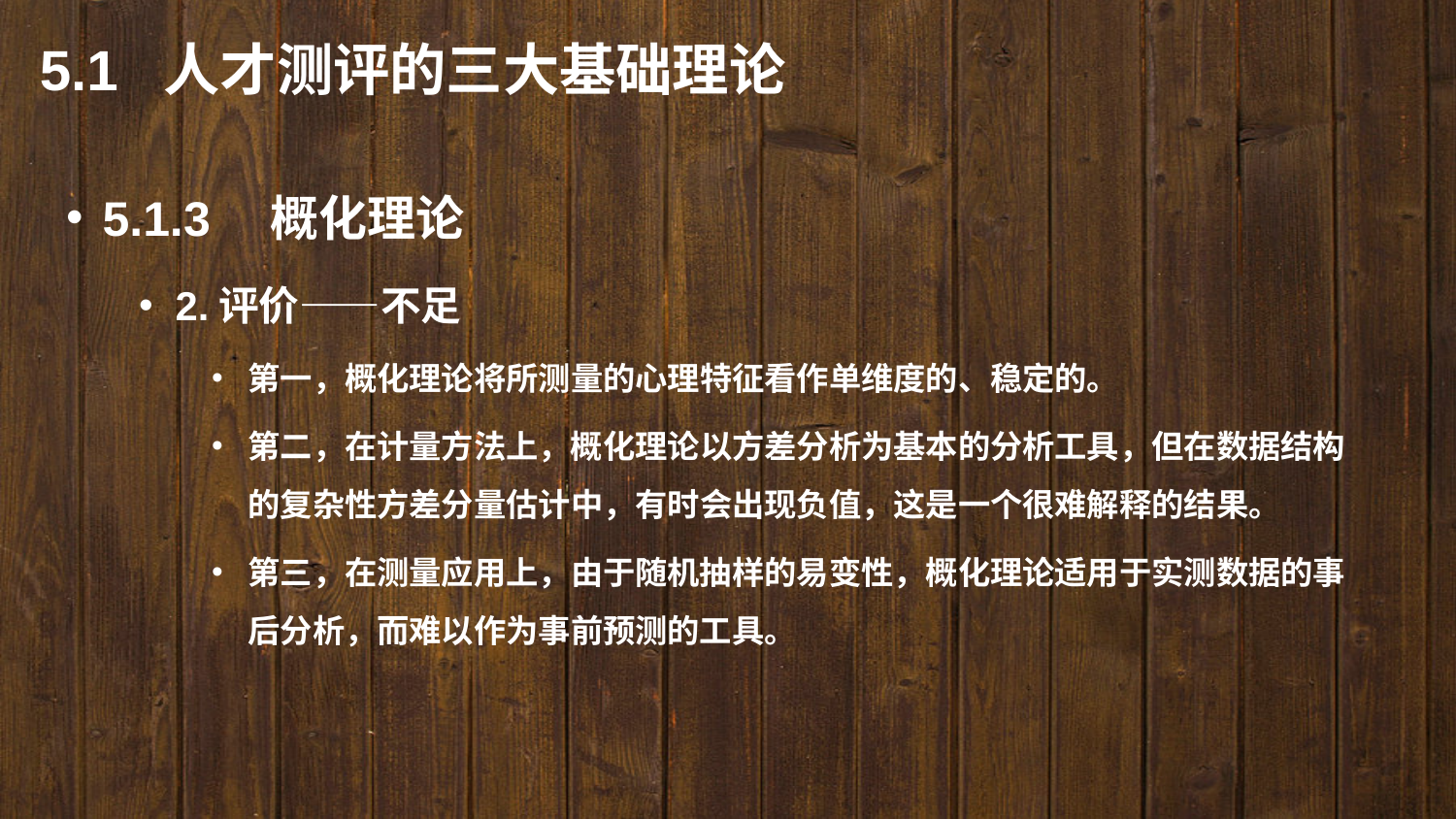

5.1  人才测评的三大基础理论
5.1.3　概化理论
2.评价——不足
第一，概化理论将所测量的心理特征看作单维度的、稳定的。
第二，在计量方法上，概化理论以方差分析为基本的分析工具，但在数据结构的复杂性方差分量估计中，有时会出现负值，这是一个很难解释的结果。
第三，在测量应用上，由于随机抽样的易变性，概化理论适用于实测数据的事后分析，而难以作为事前预测的工具。